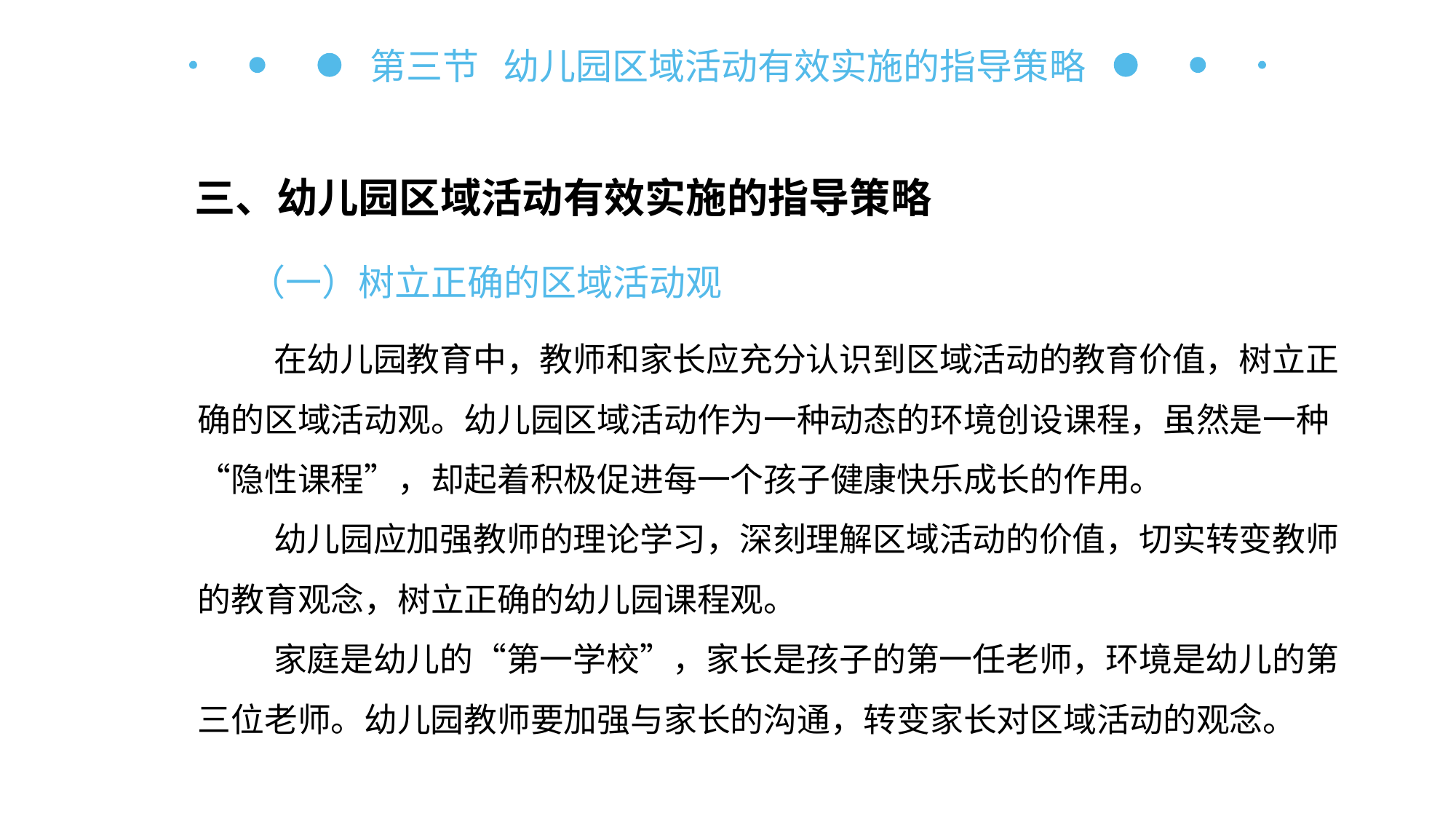

第三节   幼儿园区域活动有效实施的指导策略

三、幼儿园区域活动有效实施的指导策略
（一）树立正确的区域活动观
在幼儿园教育中，教师和家长应充分认识到区域活动的教育价值，树立正确的区域活动观。幼儿园区域活动作为一种动态的环境创设课程，虽然是一种“隐性课程”，却起着积极促进每一个孩子健康快乐成长的作用。
幼儿园应加强教师的理论学习，深刻理解区域活动的价值，切实转变教师的教育观念，树立正确的幼儿园课程观。
家庭是幼儿的“第一学校”，家长是孩子的第一任老师，环境是幼儿的第三位老师。幼儿园教师要加强与家长的沟通，转变家长对区域活动的观念。